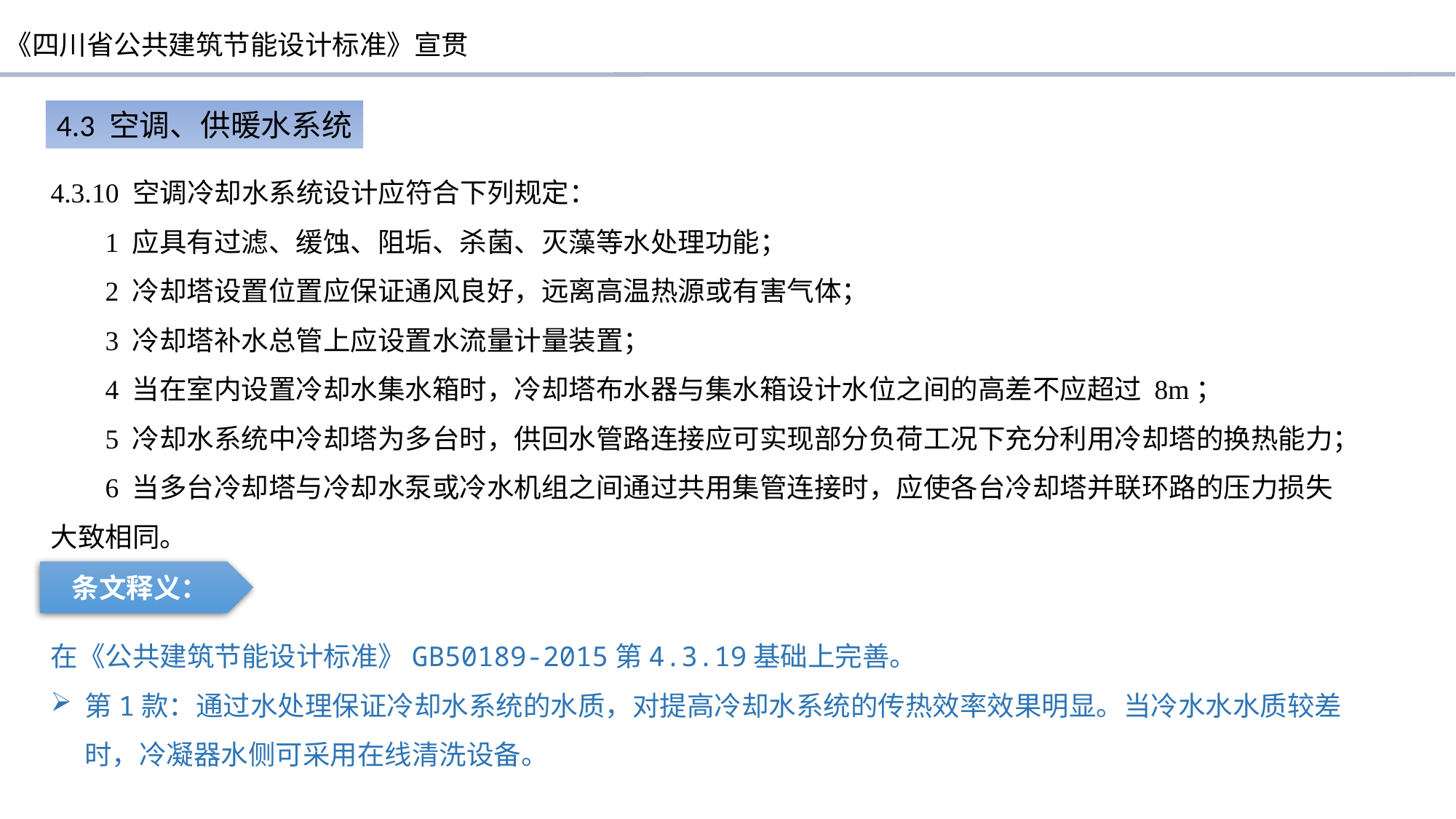

4.3 空调、供暖水系统
4.3.10 空调冷却水系统设计应符合下列规定：
1 应具有过滤、缓蚀、阻垢、杀菌、灭藻等水处理功能；
2 冷却塔设置位置应保证通风良好，远离高温热源或有害气体；
3 冷却塔补水总管上应设置水流量计量装置；
4 当在室内设置冷却水集水箱时，冷却塔布水器与集水箱设计水位之间的高差不应超过 8m；
5 冷却水系统中冷却塔为多台时，供回水管路连接应可实现部分负荷工况下充分利用冷却塔的换热能力；
6 当多台冷却塔与冷却水泵或冷水机组之间通过共用集管连接时，应使各台冷却塔并联环路的压力损失大致相同。

条文释义：
在《公共建筑节能设计标准》GB50189-2015第4.3.19基础上完善。
第1款：通过水处理保证冷却水系统的水质，对提高冷却水系统的传热效率效果明显。当冷水水水质较差时，冷凝器水侧可采用在线清洗设备。